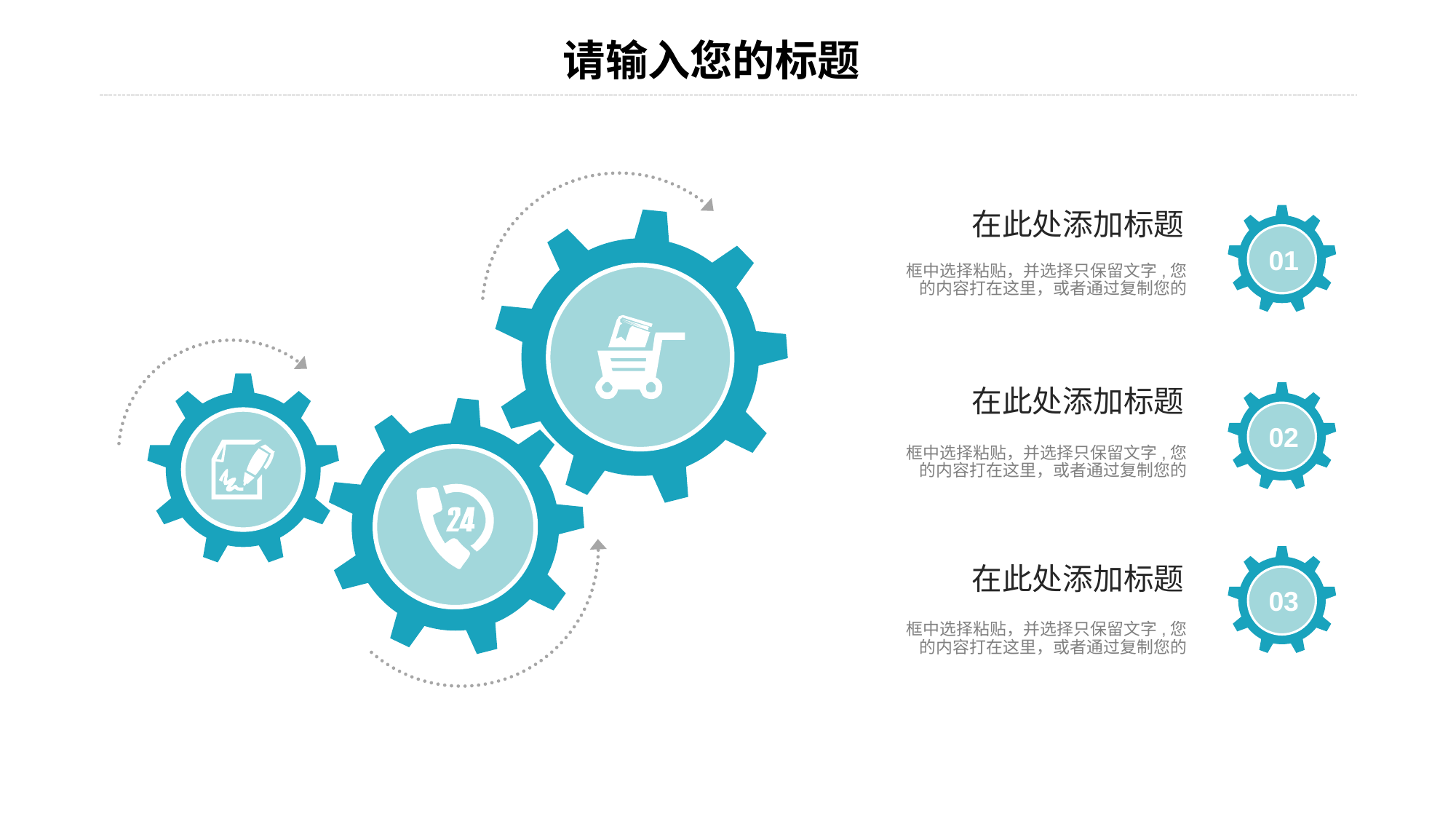

01
在此处添加标题
框中选择粘贴，并选择只保留文字,您的内容打在这里，或者通过复制您的
在此处添加标题

02
框中选择粘贴，并选择只保留文字,您的内容打在这里，或者通过复制您的

03
在此处添加标题
框中选择粘贴，并选择只保留文字,您的内容打在这里，或者通过复制您的